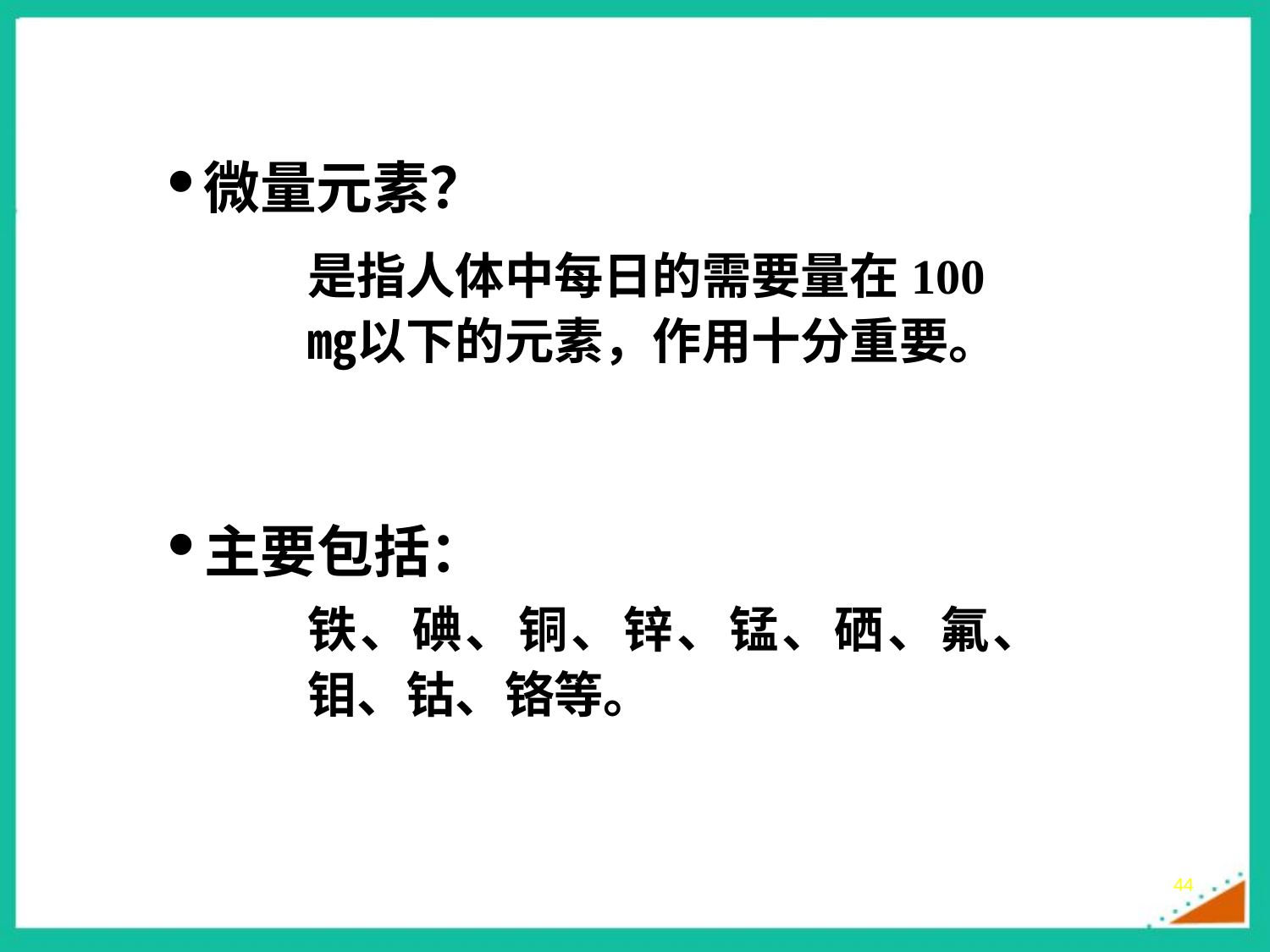

微量元素？
是指人体中每日的需要量在100㎎以下的元素，作用十分重要。
主要包括：
铁、碘、铜、锌、锰、硒、氟、钼、钴、铬等。
44